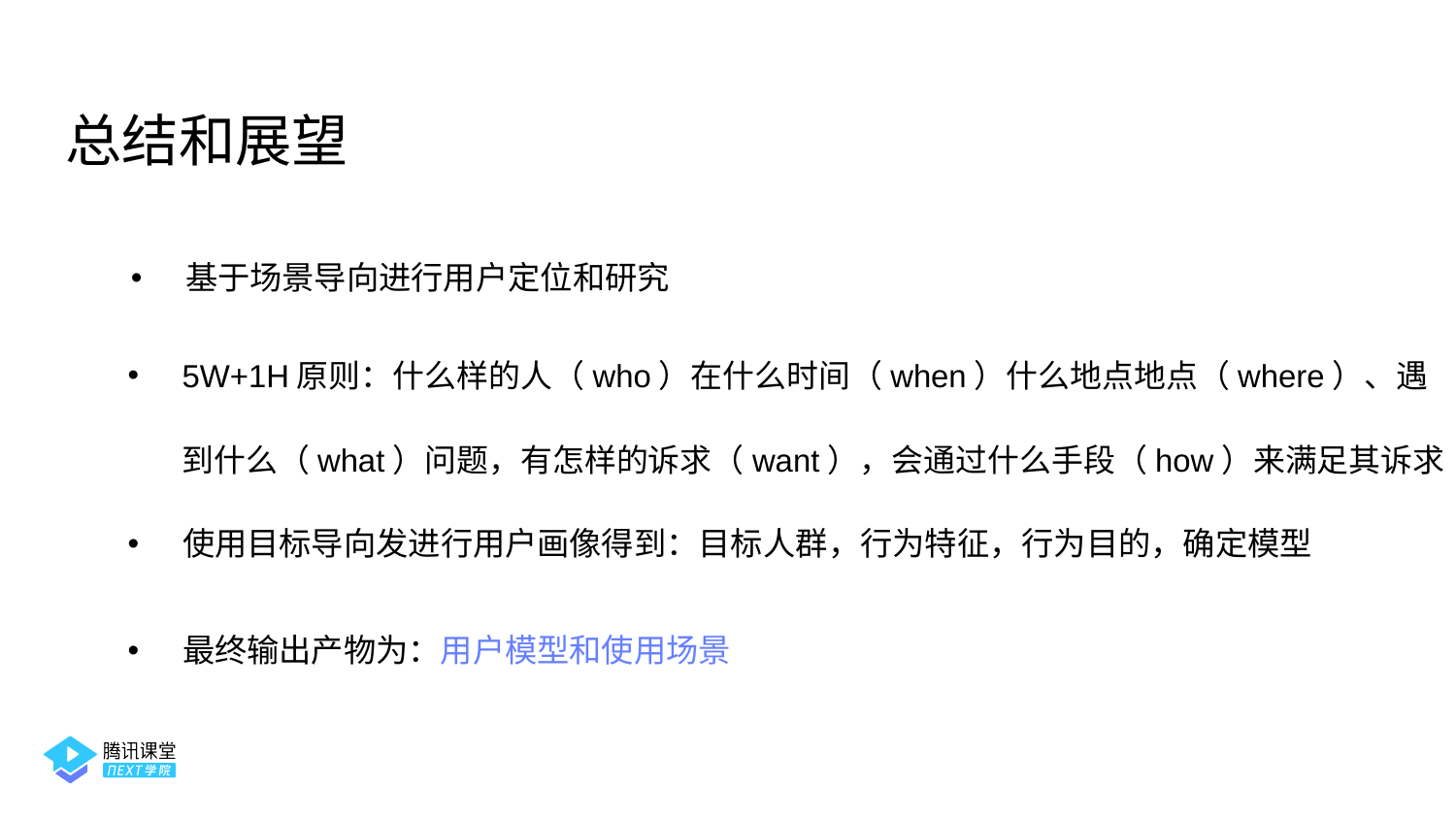

总结和展望
基于场景导向进行用户定位和研究
5W+1H原则：什么样的人（who）在什么时间（when）什么地点地点（where）、遇到什么（what）问题，有怎样的诉求（want），会通过什么手段（how）来满足其诉求
使用目标导向发进行用户画像得到：目标人群，行为特征，行为目的，确定模型
最终输出产物为：用户模型和使用场景